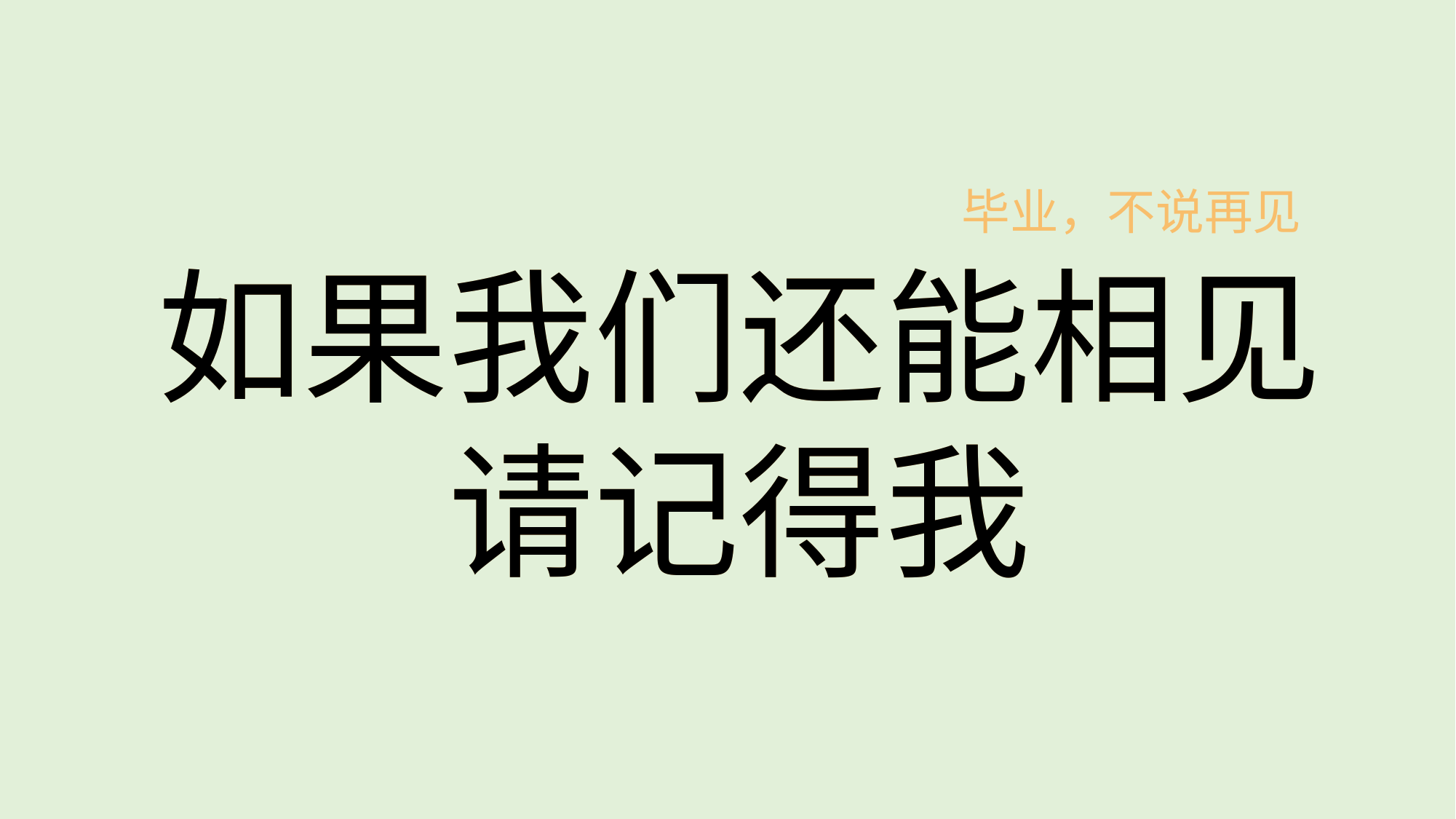

夏之惜专题模板
毕业，不说再见
如果我们还能相见
请记得我
如果我们还能相见
请记得我